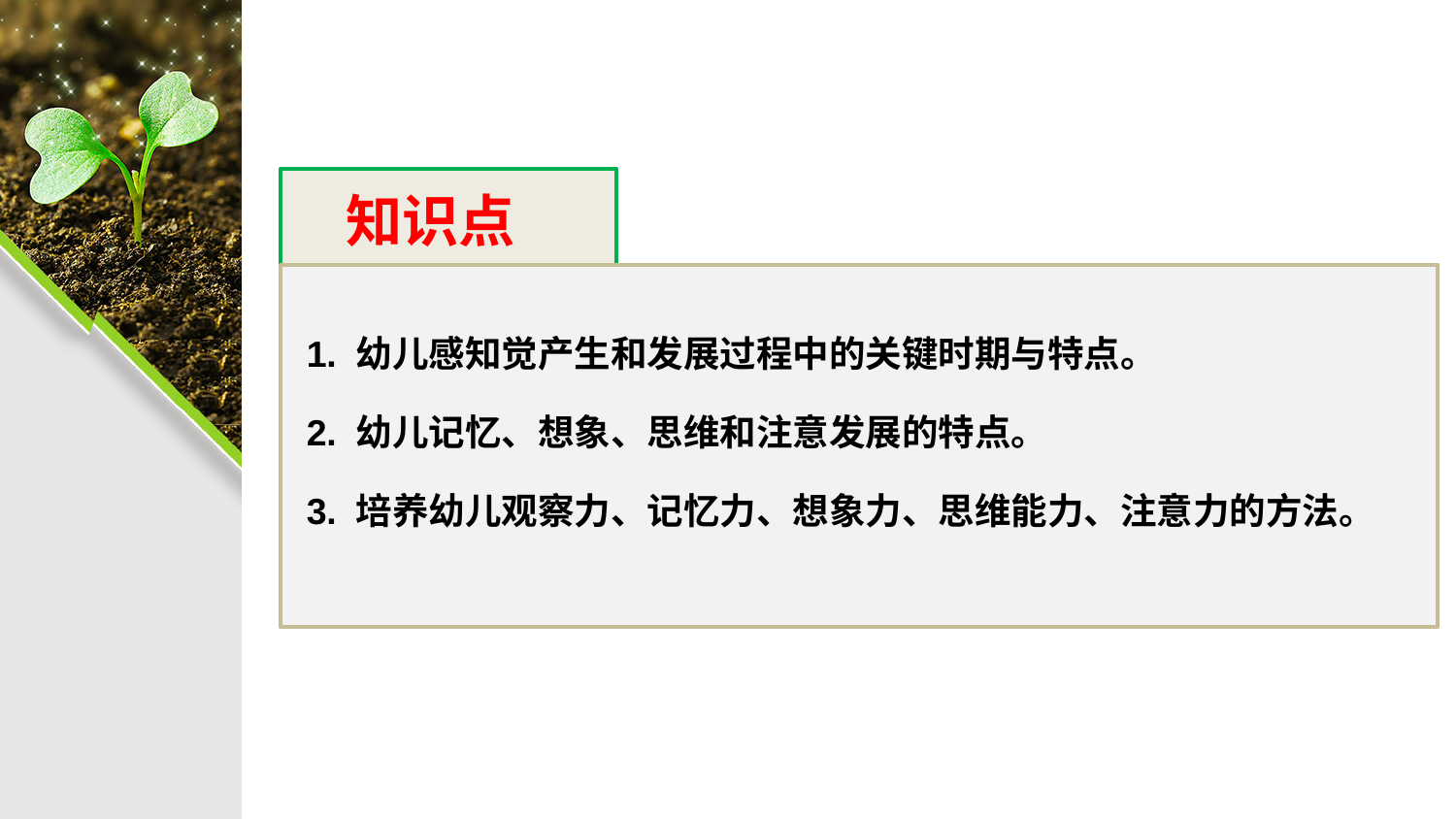

知识点

1. 幼儿感知觉产生和发展过程中的关键时期与特点。
2. 幼儿记忆、想象、思维和注意发展的特点。
3. 培养幼儿观察力、记忆力、想象力、思维能力、注意力的方法。